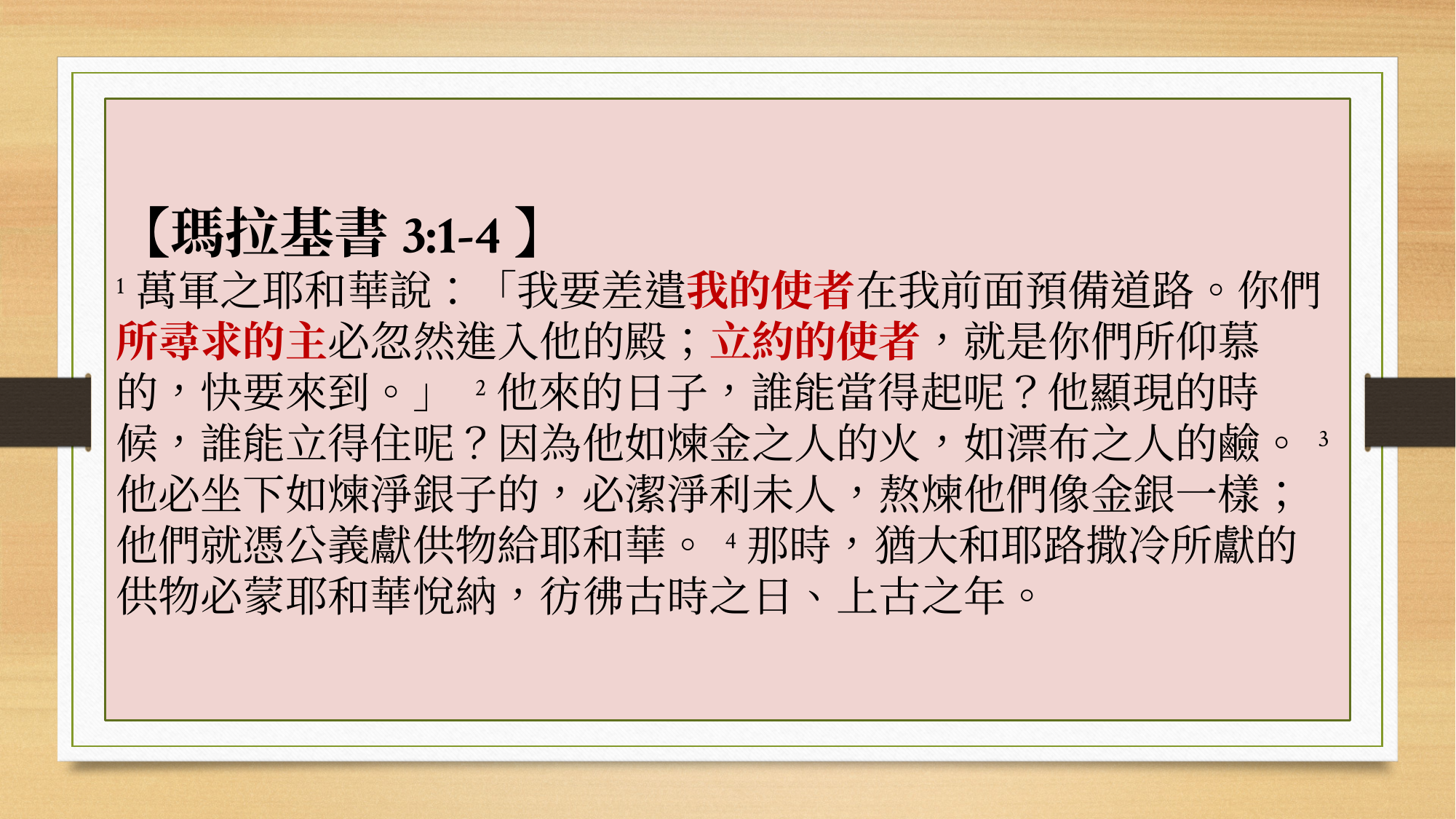

【瑪拉基書3:1-4】
1萬軍之耶和華說：「我要差遣我的使者在我前面預備道路。你們所尋求的主必忽然進入他的殿；立約的使者，就是你們所仰慕的，快要來到。」 2他來的日子，誰能當得起呢？他顯現的時候，誰能立得住呢？因為他如煉金之人的火，如漂布之人的鹼。 3他必坐下如煉淨銀子的，必潔淨利未人，熬煉他們像金銀一樣；他們就憑公義獻供物給耶和華。 4那時，猶大和耶路撒冷所獻的供物必蒙耶和華悅納，彷彿古時之日、上古之年。
#